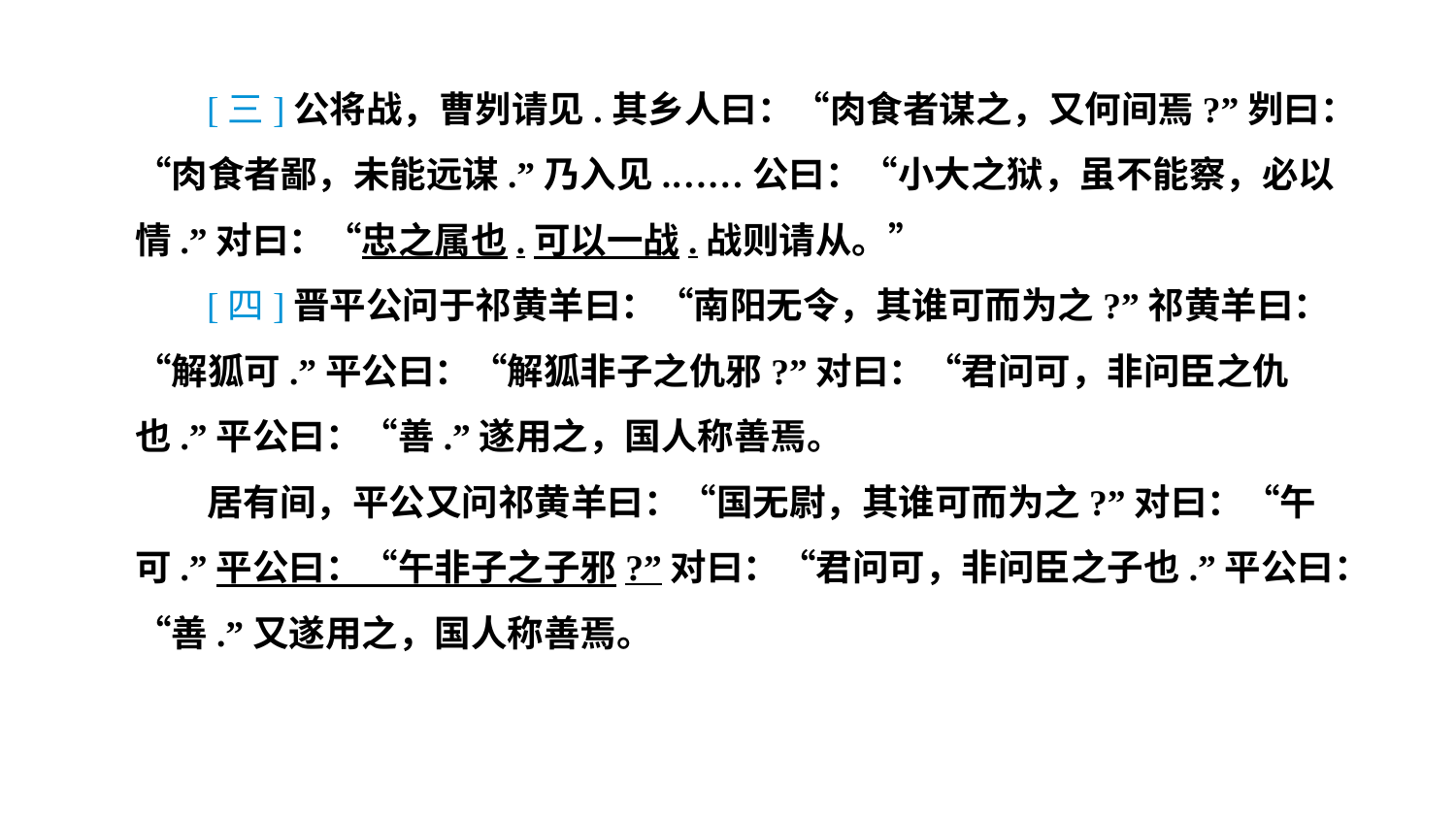

[三]公将战，曹刿请见.其乡人曰：“肉食者谋之，又何间焉?”刿曰：“肉食者鄙，未能远谋.”乃入见.……公曰：“小大之狱，虽不能察，必以情.”对曰：“忠之属也.可以一战.战则请从。”
[四]晋平公问于祁黄羊曰：“南阳无令，其谁可而为之?”祁黄羊曰：“解狐可.”平公曰：“解狐非子之仇邪?”对曰：“君问可，非问臣之仇也.”平公曰：“善.”遂用之，国人称善焉。
居有间，平公又问祁黄羊曰：“国无尉，其谁可而为之?”对曰：“午可.”平公曰：“午非子之子邪?”对曰：“君问可，非问臣之子也.”平公曰：“善.”又遂用之，国人称善焉。